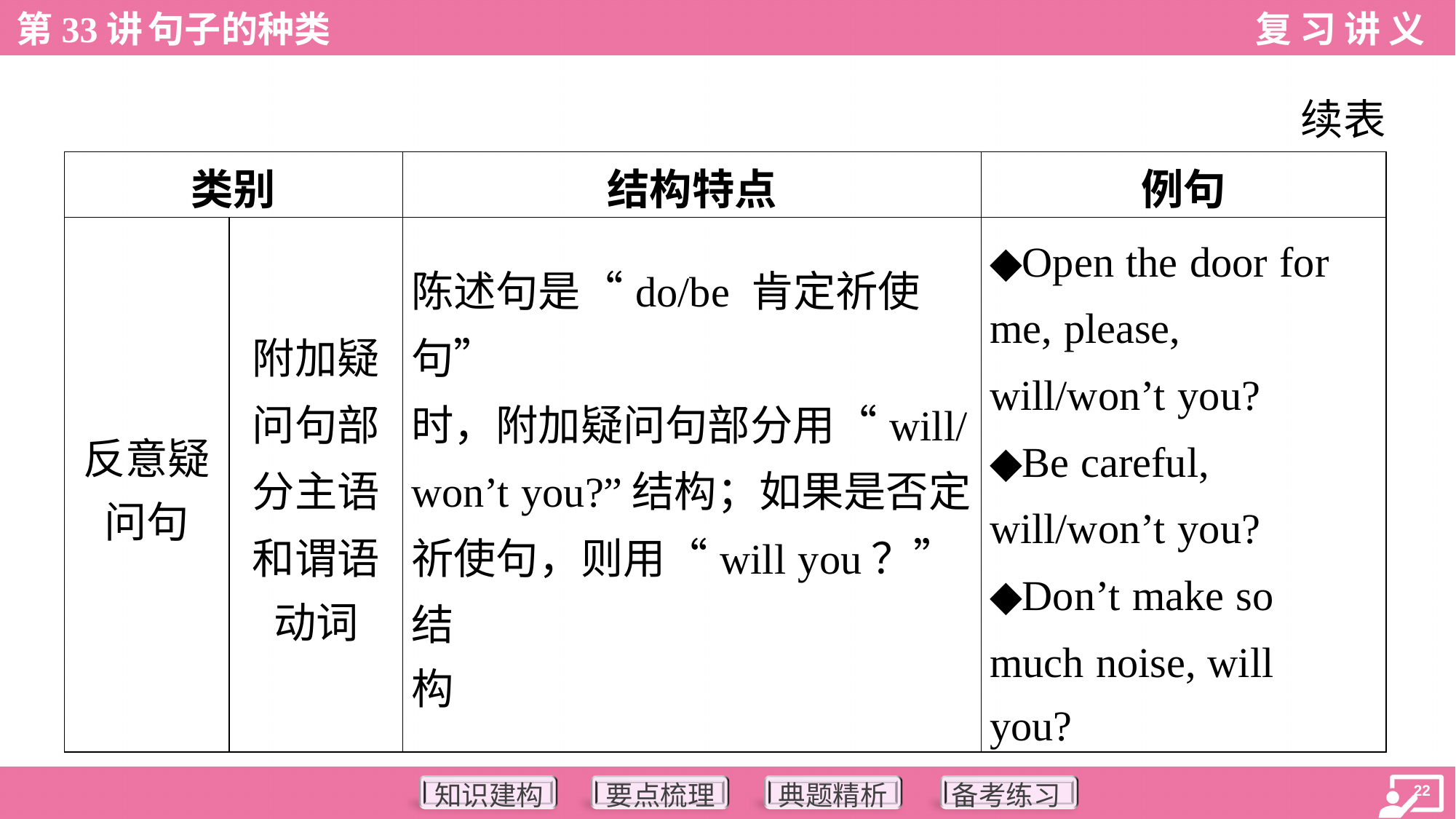

续表
| 类别 |  | 结构特点 | 例句 |
| --- | --- | --- | --- |
| 反意疑 问句 | 附加疑 问句部 分主语 和谓语 动词 | 陈述句是“do/be 肯定祈使句” 时，附加疑问句部分用“will/ won’t you?”结构；如果是否定 祈使句，则用“will you？”结 构 | ◆Open the door for me, please, will/won’t you? ◆Be careful, will/won’t you? ◆Don’t make so much noise, will you? |